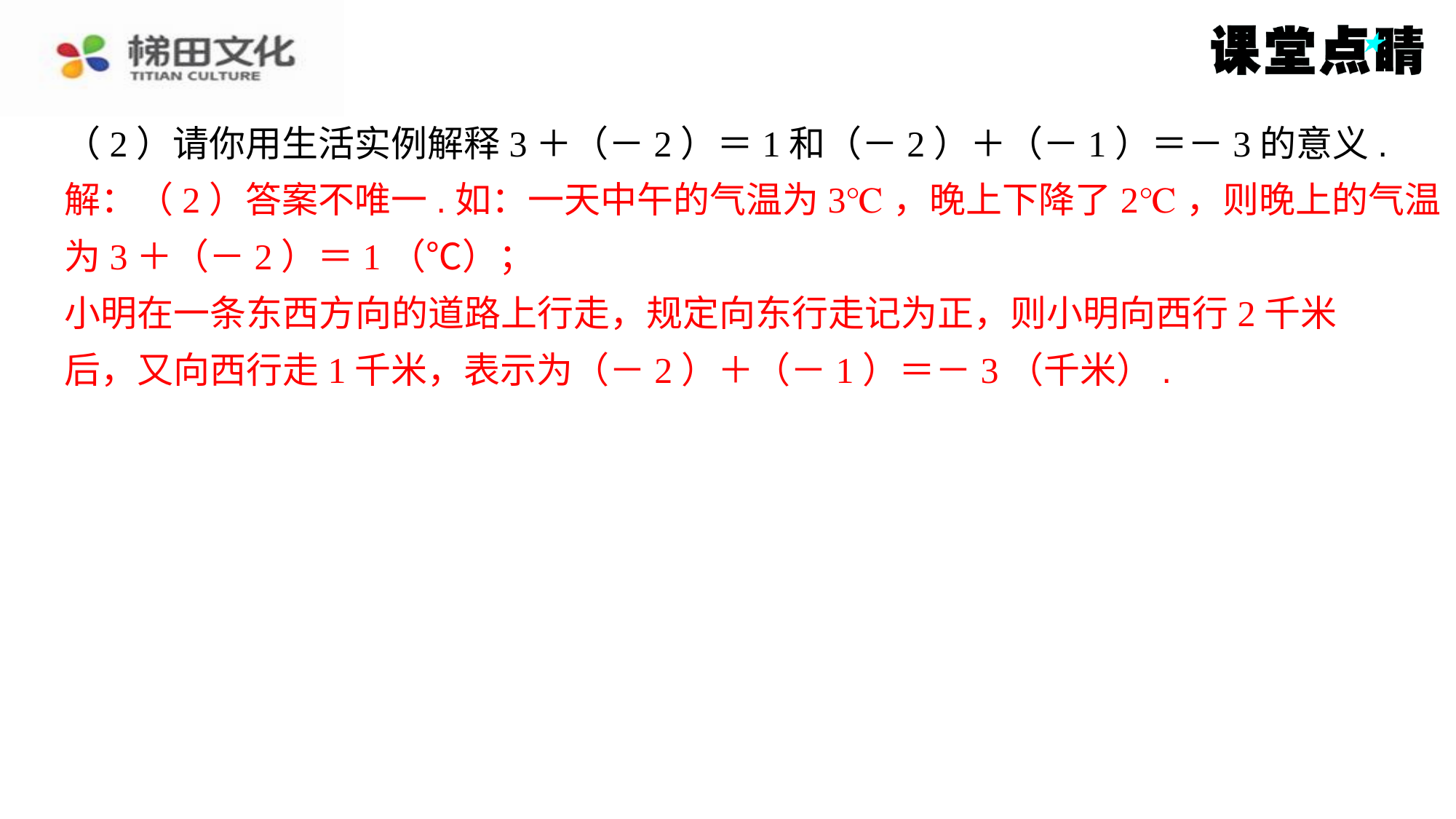

（2）请你用生活实例解释3＋（－2）＝1和（－2）＋（－1）＝－3的意义.
解：（2）答案不唯一.如：一天中午的气温为3℃，晚上下降了2℃，则晚上的气温
为3＋（－2）＝1（℃）；
小明在一条东西方向的道路上行走，规定向东行走记为正，则小明向西行2千米
后，又向西行走1千米，表示为（－2）＋（－1）＝－3（千米）.
解：（2）答案不唯一.如：一天中午的气温为3℃，晚上下降了2℃，则晚上的气温
为3＋（－2）＝1（℃）；
小明在一条东西方向的道路上行走，规定向东行走记为正，则小明向西行2千米
后，又向西行走1千米，表示为（－2）＋（－1）＝－3（千米）.